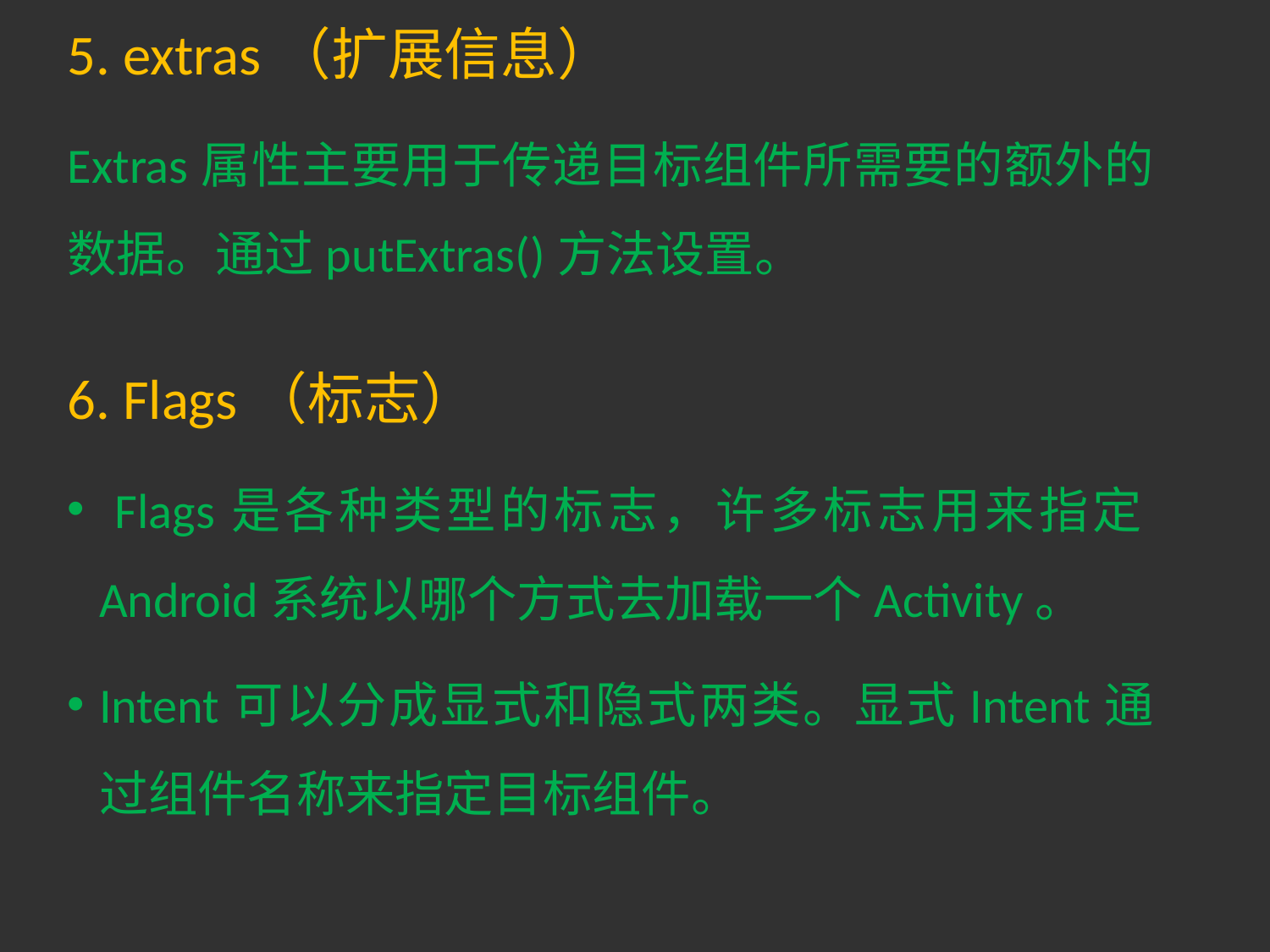

5. extras（扩展信息）
Extras属性主要用于传递目标组件所需要的额外的数据。通过putExtras()方法设置。

6. Flags（标志）
 Flags是各种类型的标志，许多标志用来指定Android系统以哪个方式去加载一个Activity。
Intent可以分成显式和隐式两类。显式Intent通过组件名称来指定目标组件。